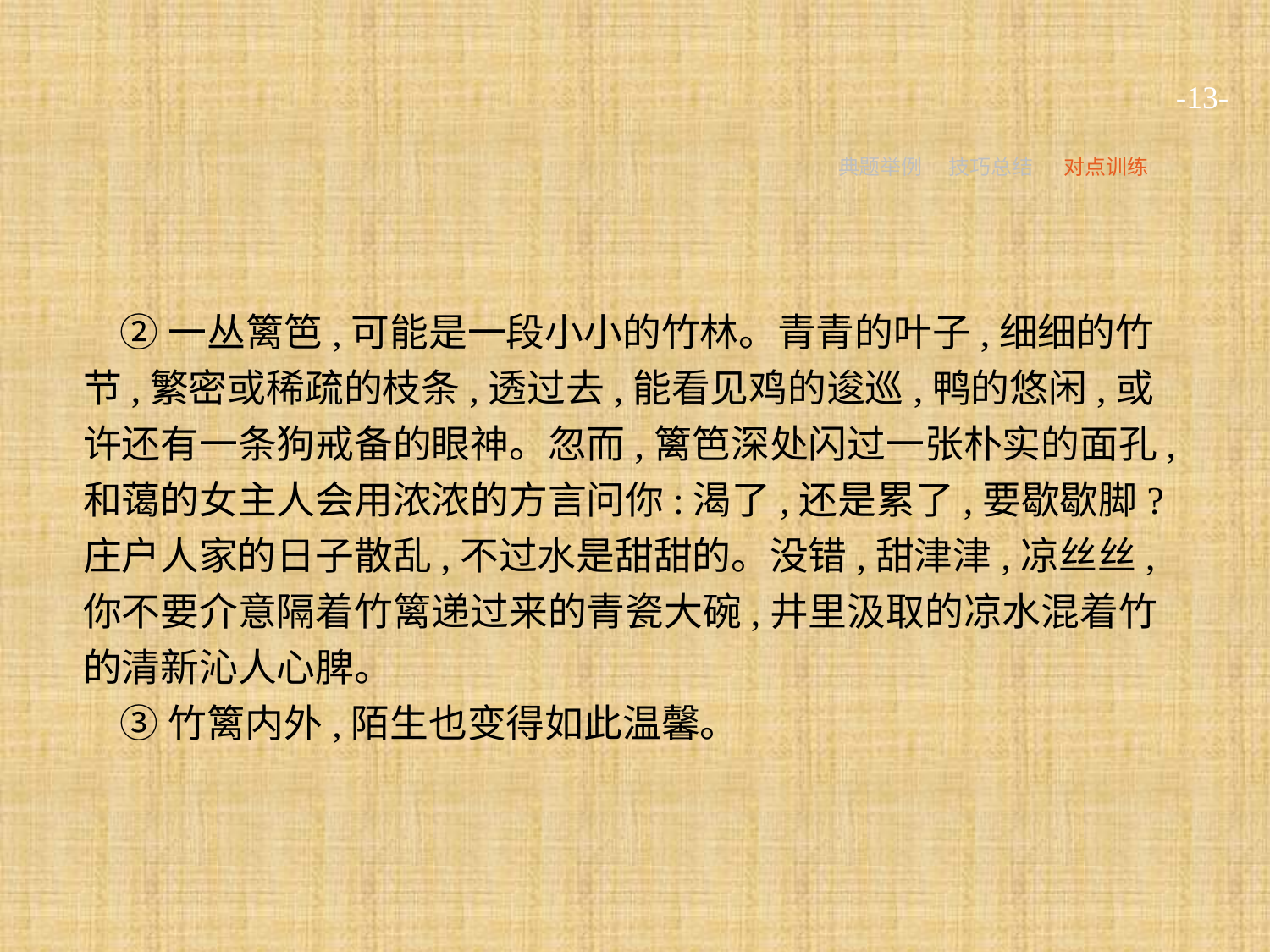

-13-
典题举例
技巧总结
对点训练
②一丛篱笆,可能是一段小小的竹林。青青的叶子,细细的竹节,繁密或稀疏的枝条,透过去,能看见鸡的逡巡,鸭的悠闲,或许还有一条狗戒备的眼神。忽而,篱笆深处闪过一张朴实的面孔,和蔼的女主人会用浓浓的方言问你:渴了,还是累了,要歇歇脚?庄户人家的日子散乱,不过水是甜甜的。没错,甜津津,凉丝丝,你不要介意隔着竹篱递过来的青瓷大碗,井里汲取的凉水混着竹的清新沁人心脾。
③竹篱内外,陌生也变得如此温馨。